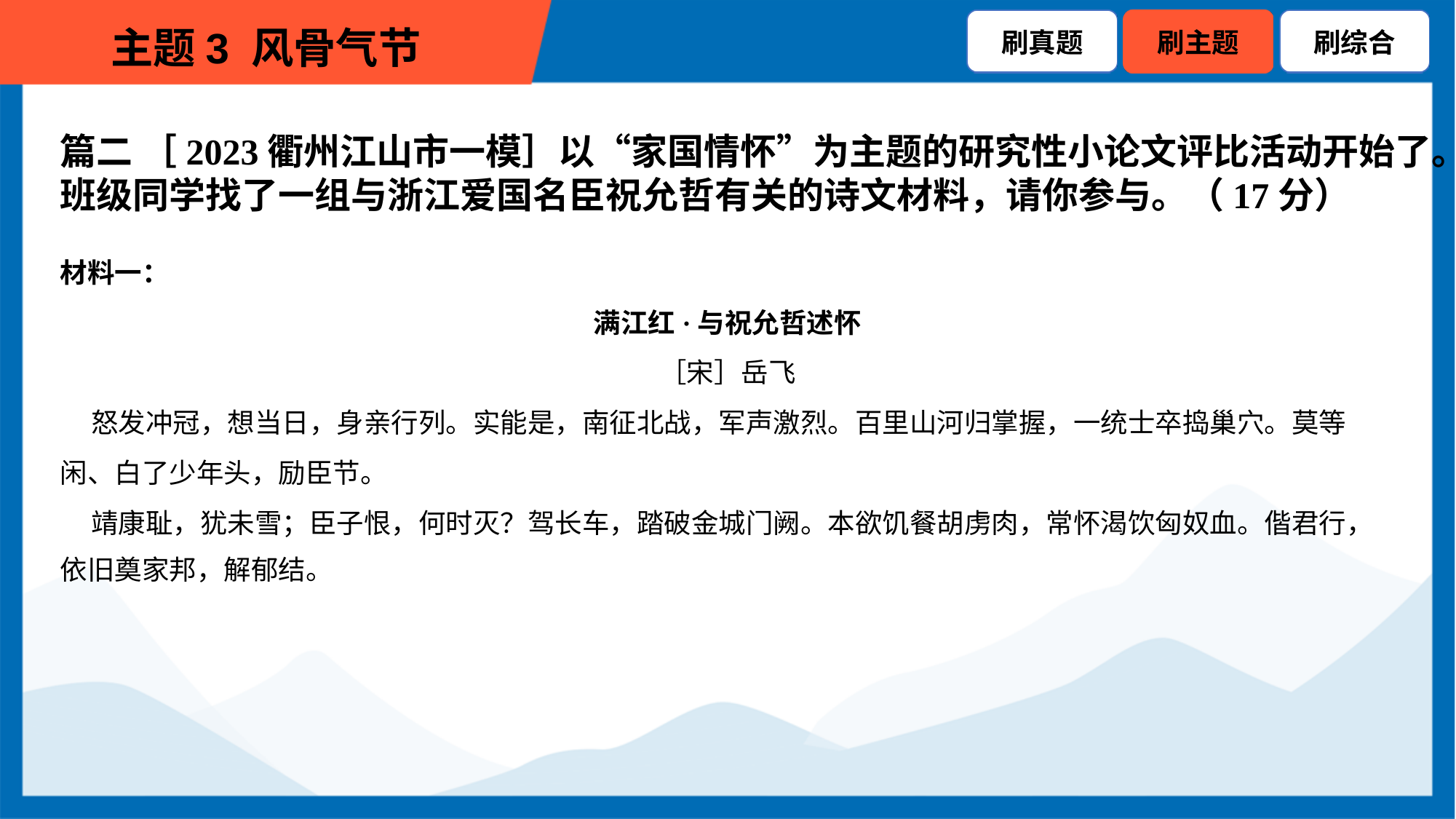

篇二 ［2023衢州江山市一模］以“家国情怀”为主题的研究性小论文评比活动开始了。
班级同学找了一组与浙江爱国名臣祝允哲有关的诗文材料，请你参与。（17分）
材料一：
满江红·与祝允哲述怀
［宋］岳飞
    怒发冲冠，想当日，身亲行列。实能是，南征北战，军声激烈。百里山河归掌握，一统士卒捣巢穴。莫等
闲、白了少年头，励臣节。
    靖康耻，犹未雪；臣子恨，何时灭？驾长车，踏破金城门阙。本欲饥餐胡虏肉，常怀渴饮匈奴血。偕君行，
依旧奠家邦，解郁结。